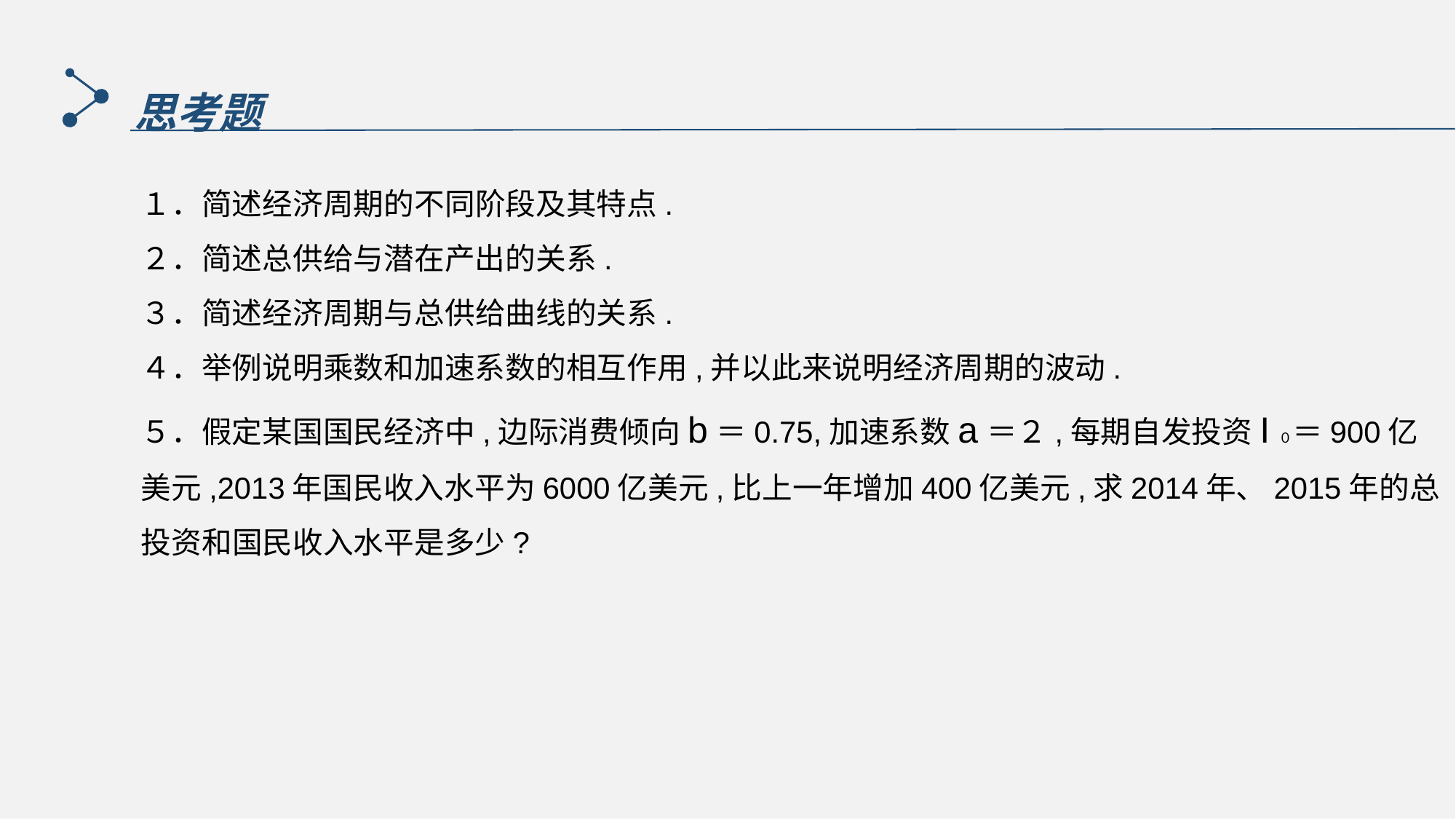

思考题
１．简述经济周期的不同阶段及其特点.
２．简述总供给与潜在产出的关系.
３．简述经济周期与总供给曲线的关系.
４．举例说明乘数和加速系数的相互作用,并以此来说明经济周期的波动.
５．假定某国国民经济中,边际消费倾向b＝0.75,加速系数a＝２,每期自发投资I０＝900亿美元,2013年国民收入水平为6000亿美元,比上一年增加400亿美元,求2014年、2015年的总投资和国民收入水平是多少?